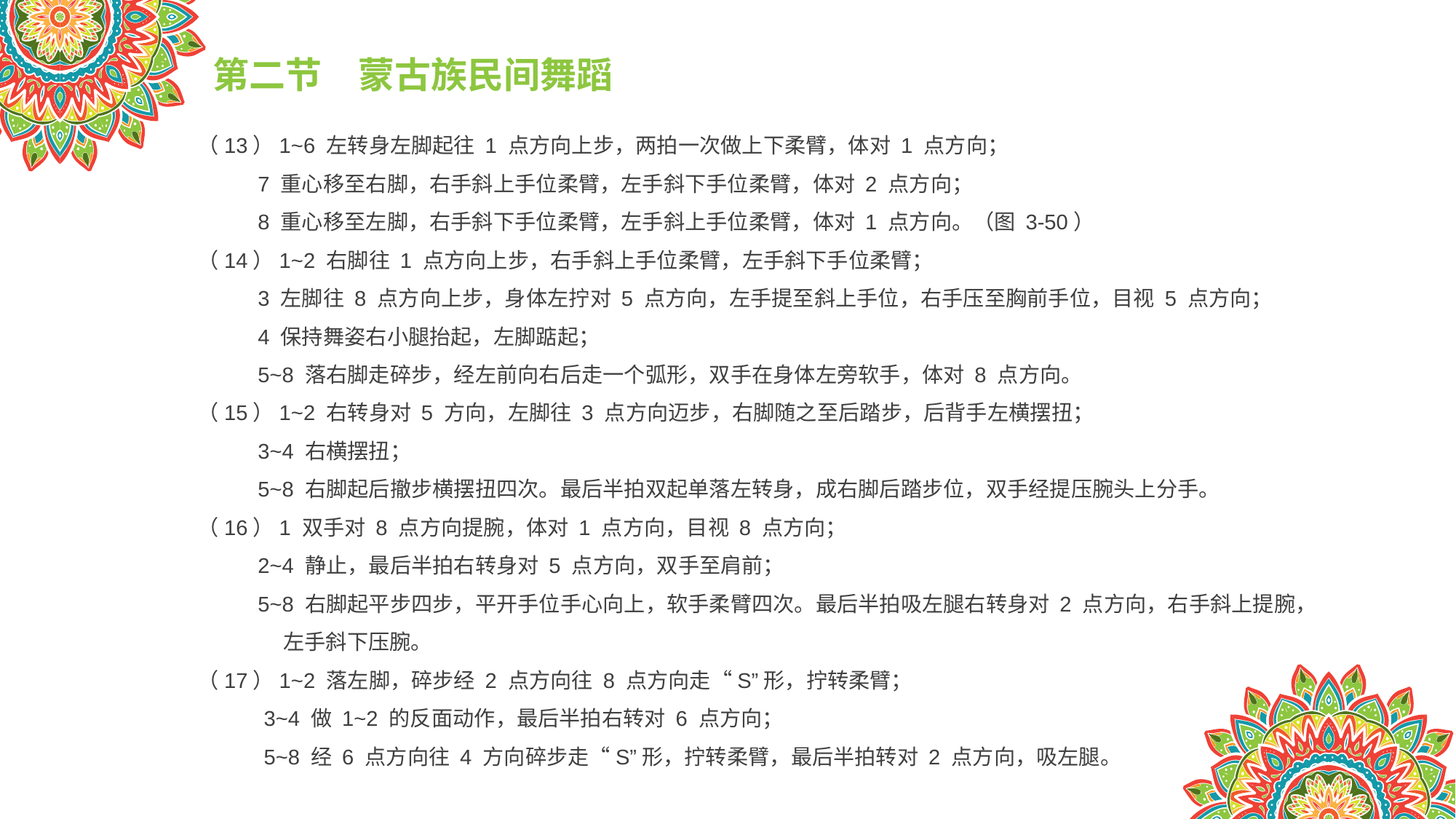

第二节　蒙古族民间舞蹈
（13）1~6 左转身左脚起往 1 点方向上步，两拍一次做上下柔臂，体对 1 点方向；
          7 重心移至右脚，右手斜上手位柔臂，左手斜下手位柔臂，体对 2 点方向；
          8 重心移至左脚，右手斜下手位柔臂，左手斜上手位柔臂，体对 1 点方向。（图 3-50）
（14）1~2 右脚往 1 点方向上步，右手斜上手位柔臂，左手斜下手位柔臂；
          3 左脚往 8 点方向上步，身体左拧对 5 点方向，左手提至斜上手位，右手压至胸前手位，目视 5 点方向；
          4 保持舞姿右小腿抬起，左脚踮起；
          5~8 落右脚走碎步，经左前向右后走一个弧形，双手在身体左旁软手，体对 8 点方向。
（15）1~2 右转身对 5 方向，左脚往 3 点方向迈步，右脚随之至后踏步，后背手左横摆扭；
          3~4 右横摆扭；
          5~8 右脚起后撤步横摆扭四次。最后半拍双起单落左转身，成右脚后踏步位，双手经提压腕头上分手。
（16）1 双手对 8 点方向提腕，体对 1 点方向，目视 8 点方向；
          2~4 静止，最后半拍右转身对 5 点方向，双手至肩前；
          5~8 右脚起平步四步，平开手位手心向上，软手柔臂四次。最后半拍吸左腿右转身对 2 点方向，右手斜上提腕，
                 左手斜下压腕。
（17）1~2 落左脚，碎步经 2 点方向往 8 点方向走“S”形，拧转柔臂；
           3~4 做 1~2 的反面动作，最后半拍右转对 6 点方向；
           5~8 经 6 点方向往 4 方向碎步走“S”形，拧转柔臂，最后半拍转对 2 点方向，吸左腿。